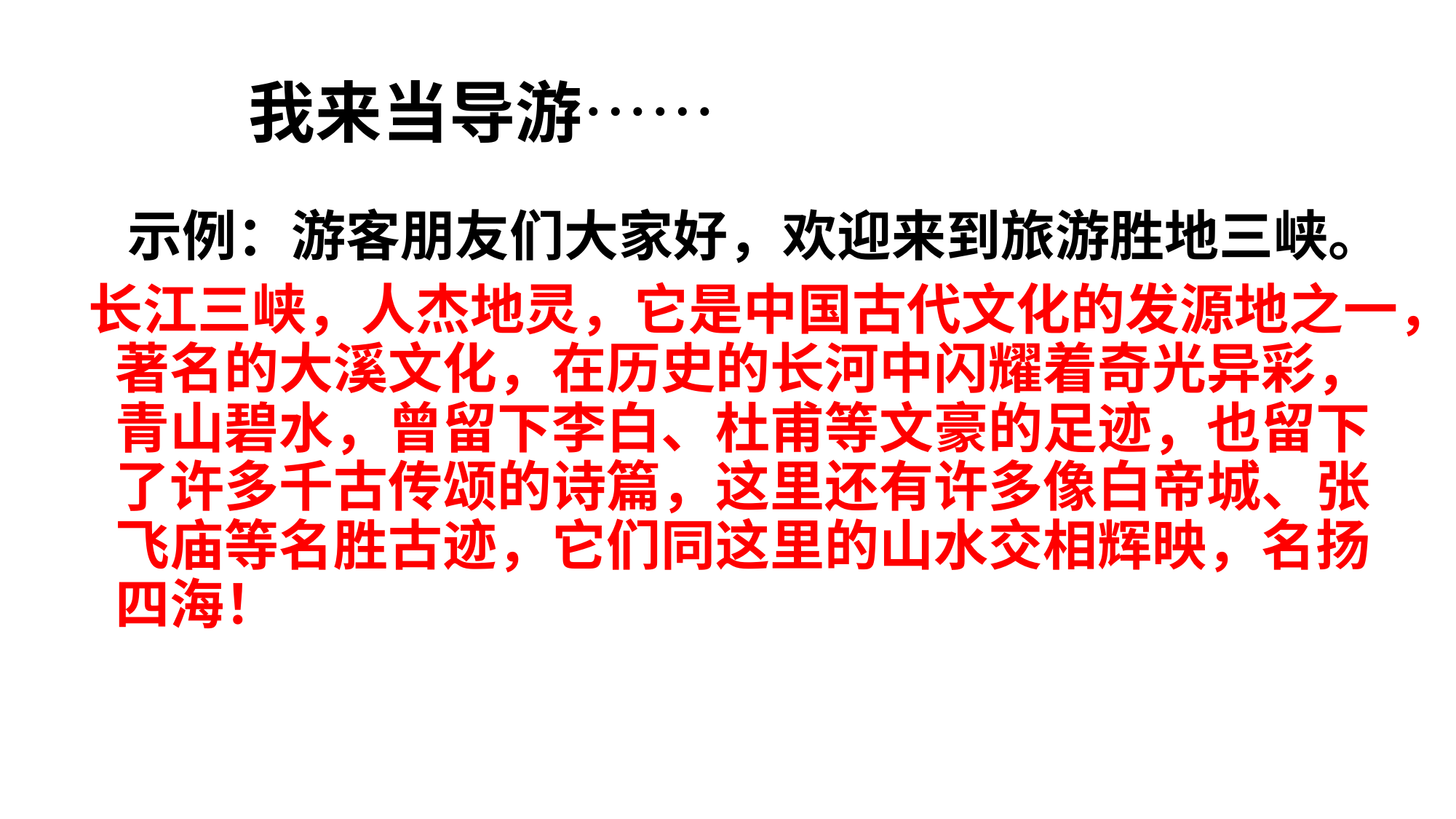

# 我来当导游……
   示例：游客朋友们大家好，欢迎来到旅游胜地三峡。
长江三峡，人杰地灵，它是中国古代文化的发源地之一，著名的大溪文化，在历史的长河中闪耀着奇光异彩，青山碧水，曾留下李白、杜甫等文豪的足迹，也留下了许多千古传颂的诗篇，这里还有许多像白帝城、张飞庙等名胜古迹，它们同这里的山水交相辉映，名扬四海！